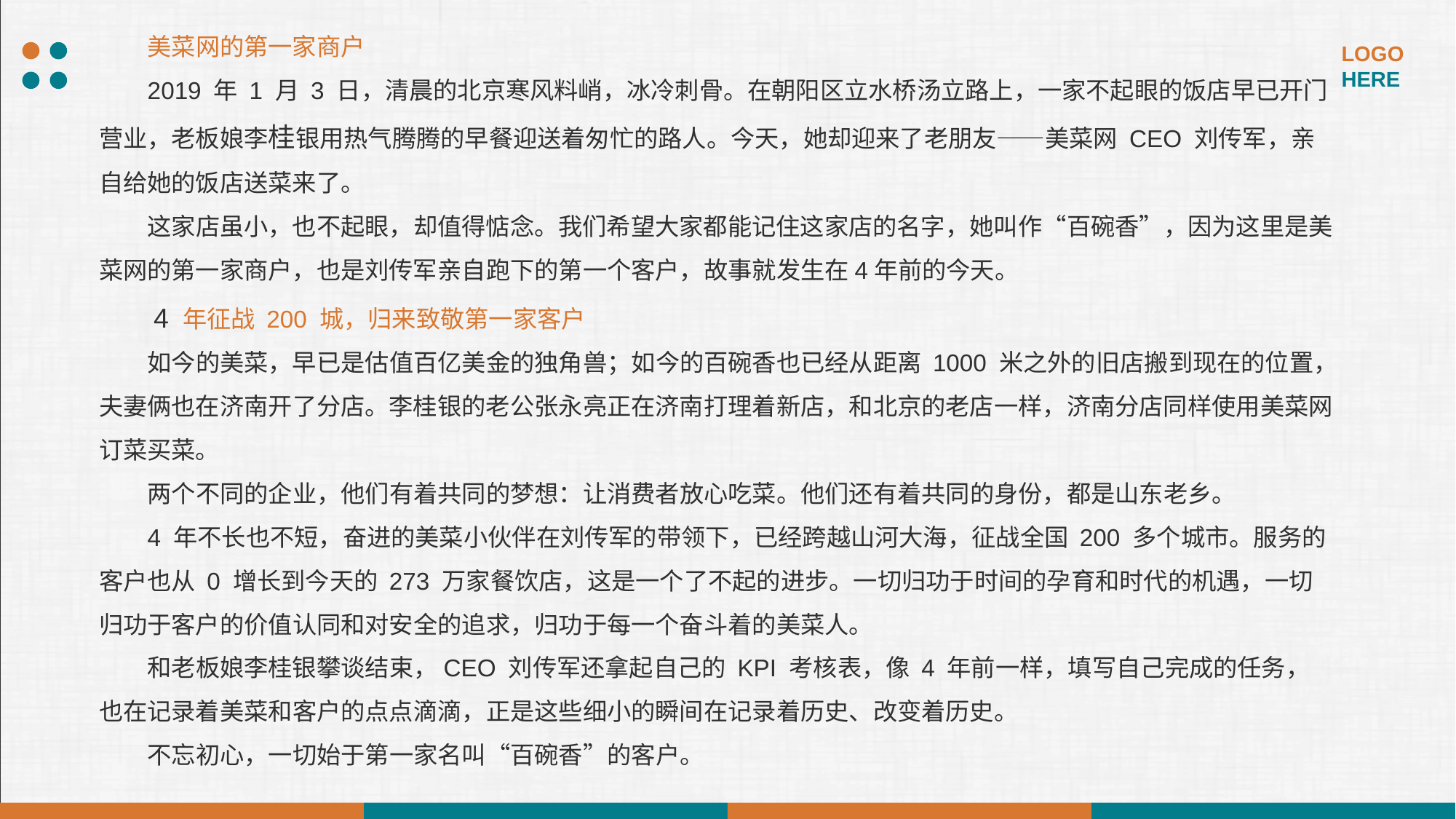

美菜网的第一家商户
2019 年 1 月 3 日，清晨的北京寒风料峭，冰冷刺骨。在朝阳区立水桥汤立路上，一家不起眼的饭店早已开门营业，老板娘李桂银用热气腾腾的早餐迎送着匆忙的路人。今天，她却迎来了老朋友——美菜网 CEO 刘传军，亲自给她的饭店送菜来了。
这家店虽小，也不起眼，却值得惦念。我们希望大家都能记住这家店的名字，她叫作“百碗香”，因为这里是美菜网的第一家商户，也是刘传军亲自跑下的第一个客户，故事就发生在4年前的今天。
4 年征战 200 城，归来致敬第一家客户
如今的美菜，早已是估值百亿美金的独角兽；如今的百碗香也已经从距离 1000 米之外的旧店搬到现在的位置，夫妻俩也在济南开了分店。李桂银的老公张永亮正在济南打理着新店，和北京的老店一样，济南分店同样使用美菜网订菜买菜。
两个不同的企业，他们有着共同的梦想：让消费者放心吃菜。他们还有着共同的身份，都是山东老乡。
4 年不长也不短，奋进的美菜小伙伴在刘传军的带领下，已经跨越山河大海，征战全国 200 多个城市。服务的客户也从 0 增长到今天的 273 万家餐饮店，这是一个了不起的进步。一切归功于时间的孕育和时代的机遇，一切归功于客户的价值认同和对安全的追求，归功于每一个奋斗着的美菜人。
和老板娘李桂银攀谈结束，CEO 刘传军还拿起自己的 KPI 考核表，像 4 年前一样，填写自己完成的任务，也在记录着美菜和客户的点点滴滴，正是这些细小的瞬间在记录着历史、改变着历史。
不忘初心，一切始于第一家名叫“百碗香”的客户。